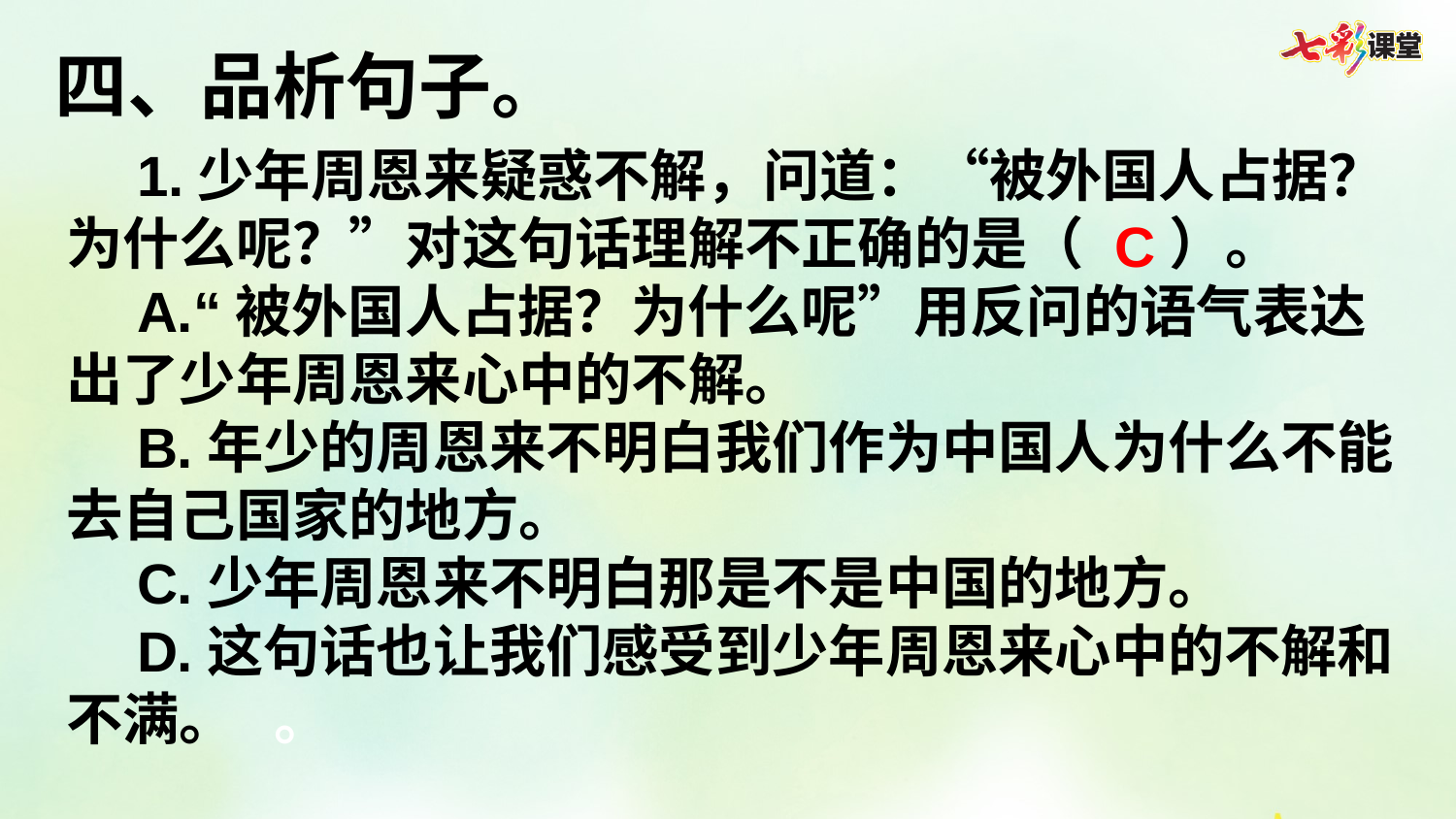

四、品析句子。
1.少年周恩来疑惑不解，问道：“被外国人占据？为什么呢？”对这句话理解不正确的是（   ）。
A.“被外国人占据？为什么呢”用反问的语气表达出了少年周恩来心中的不解。
B.年少的周恩来不明白我们作为中国人为什么不能去自己国家的地方。
C.少年周恩来不明白那是不是中国的地方。
D.这句话也让我们感受到少年周恩来心中的不解和不满。   。
C